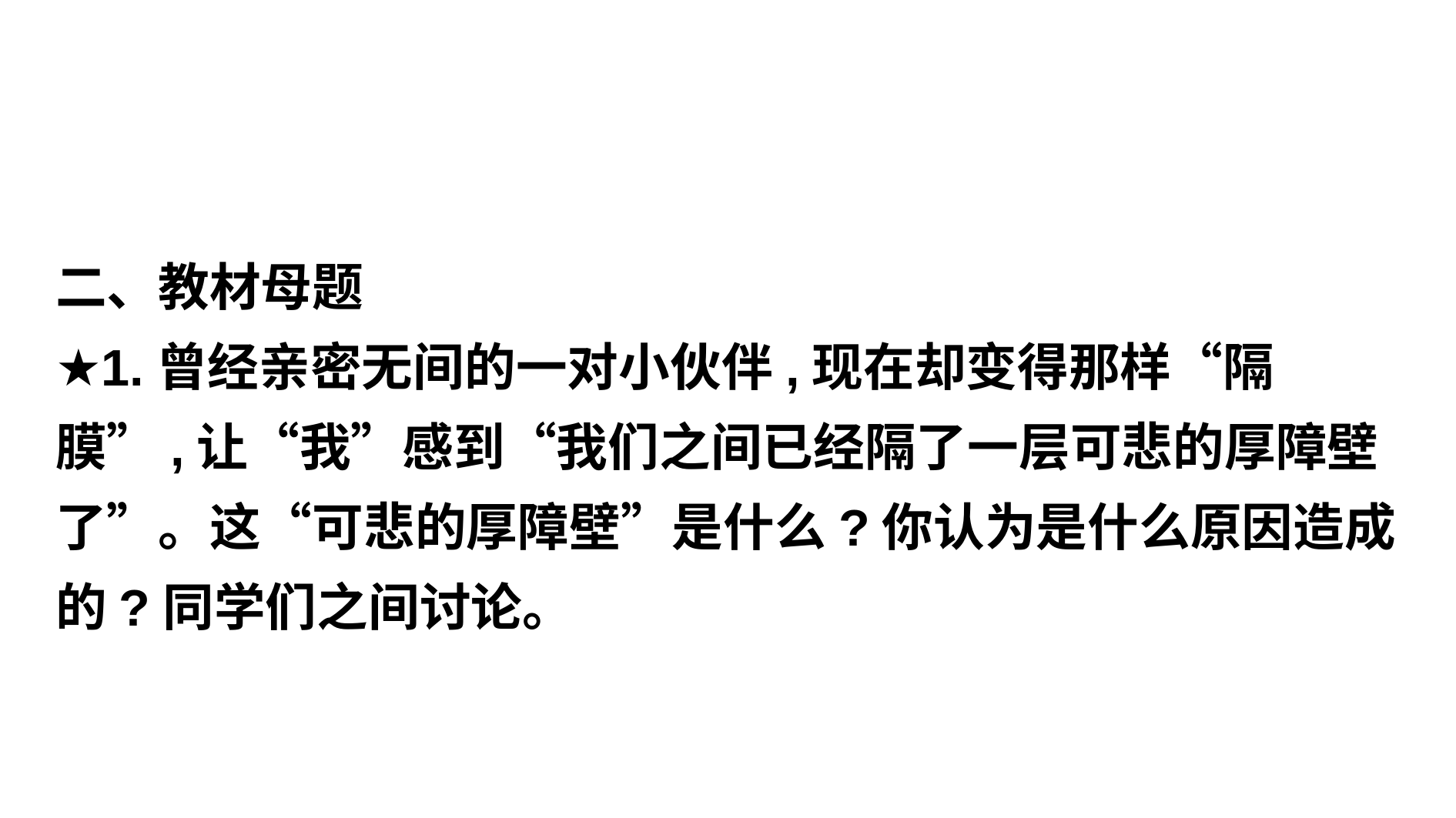

二、教材母题
★1.曾经亲密无间的一对小伙伴,现在却变得那样“隔膜”,让“我”感到“我们之间已经隔了一层可悲的厚障壁了”。这“可悲的厚障壁”是什么?你认为是什么原因造成的?同学们之间讨论。